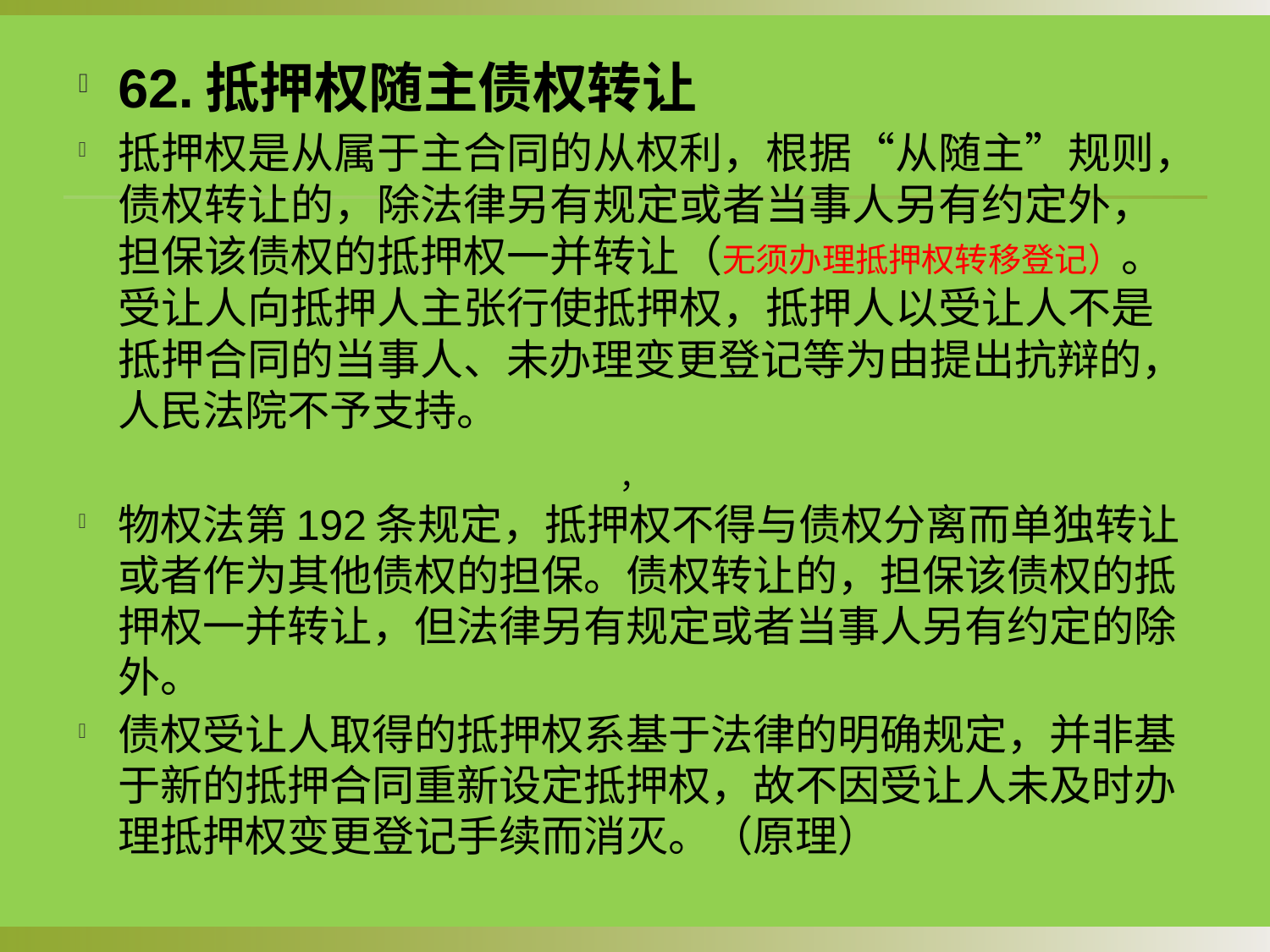

62.抵押权随主债权转让
抵押权是从属于主合同的从权利，根据“从随主”规则，债权转让的，除法律另有规定或者当事人另有约定外，担保该债权的抵押权一并转让（无须办理抵押权转移登记）。受让人向抵押人主张行使抵押权，抵押人以受让人不是抵押合同的当事人、未办理变更登记等为由提出抗辩的，人民法院不予支持。

物权法第192条规定，抵押权不得与债权分离而单独转让或者作为其他债权的担保。债权转让的，担保该债权的抵押权一并转让，但法律另有规定或者当事人另有约定的除外。
债权受让人取得的抵押权系基于法律的明确规定，并非基于新的抵押合同重新设定抵押权，故不因受让人未及时办理抵押权变更登记手续而消灭。（原理）
，